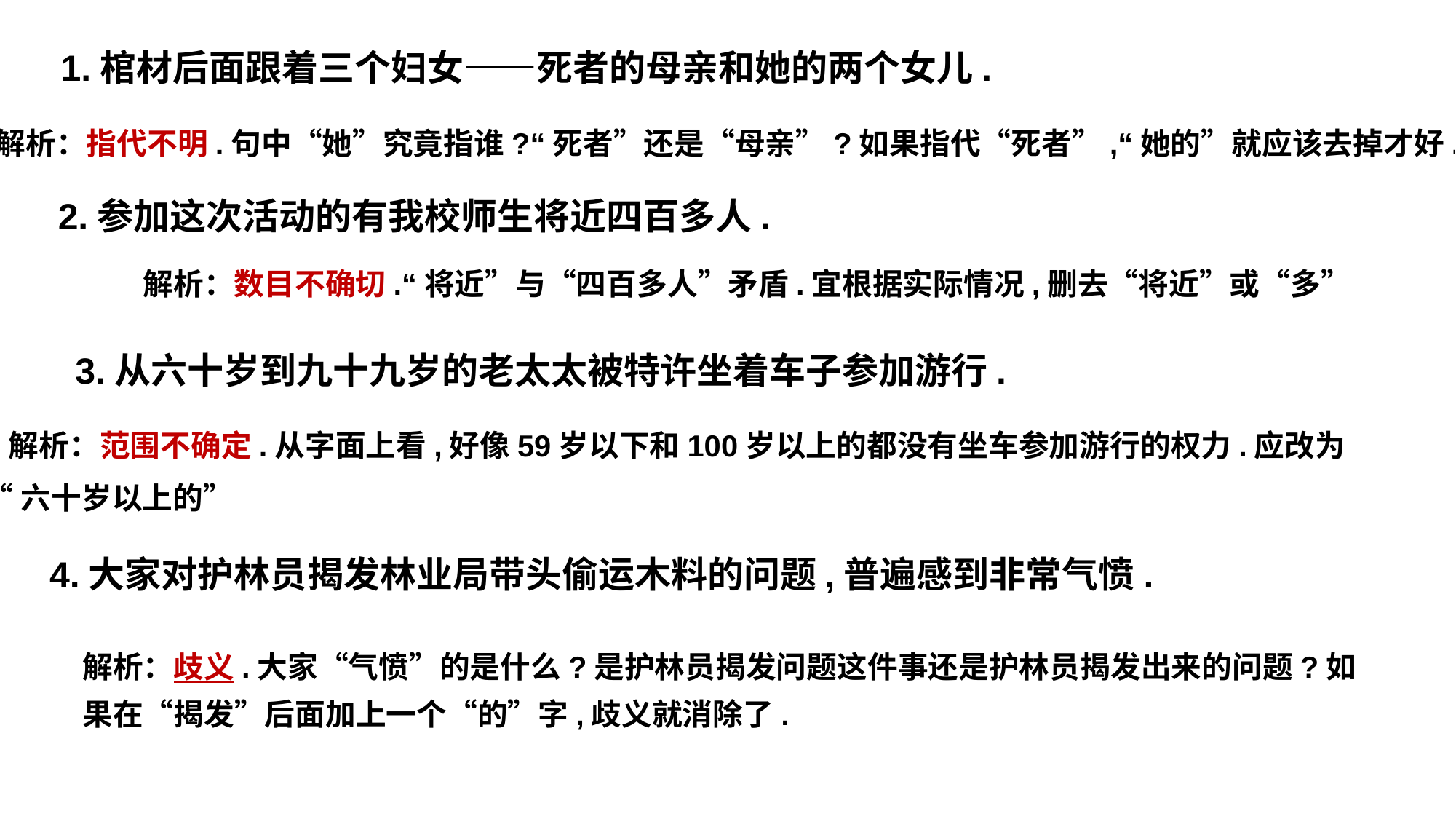

1.棺材后面跟着三个妇女——死者的母亲和她的两个女儿.
解析：指代不明.句中“她”究竟指谁?“死者”还是“母亲”?如果指代“死者”,“她的”就应该去掉才好.
2.参加这次活动的有我校师生将近四百多人.
   解析：数目不确切.“将近”与“四百多人”矛盾.宜根据实际情况,删去“将近”或“多”
3.从六十岁到九十九岁的老太太被特许坐着车子参加游行.
 解析：范围不确定.从字面上看,好像59岁以下和100岁以上的都没有坐车参加游行的权力.应改为
“六十岁以上的”
4.大家对护林员揭发林业局带头偷运木料的问题,普遍感到非常气愤.
解析：歧义.大家“气愤”的是什么?是护林员揭发问题这件事还是护林员揭发出来的问题?如果在“揭发”后面加上一个“的”字,歧义就消除了.